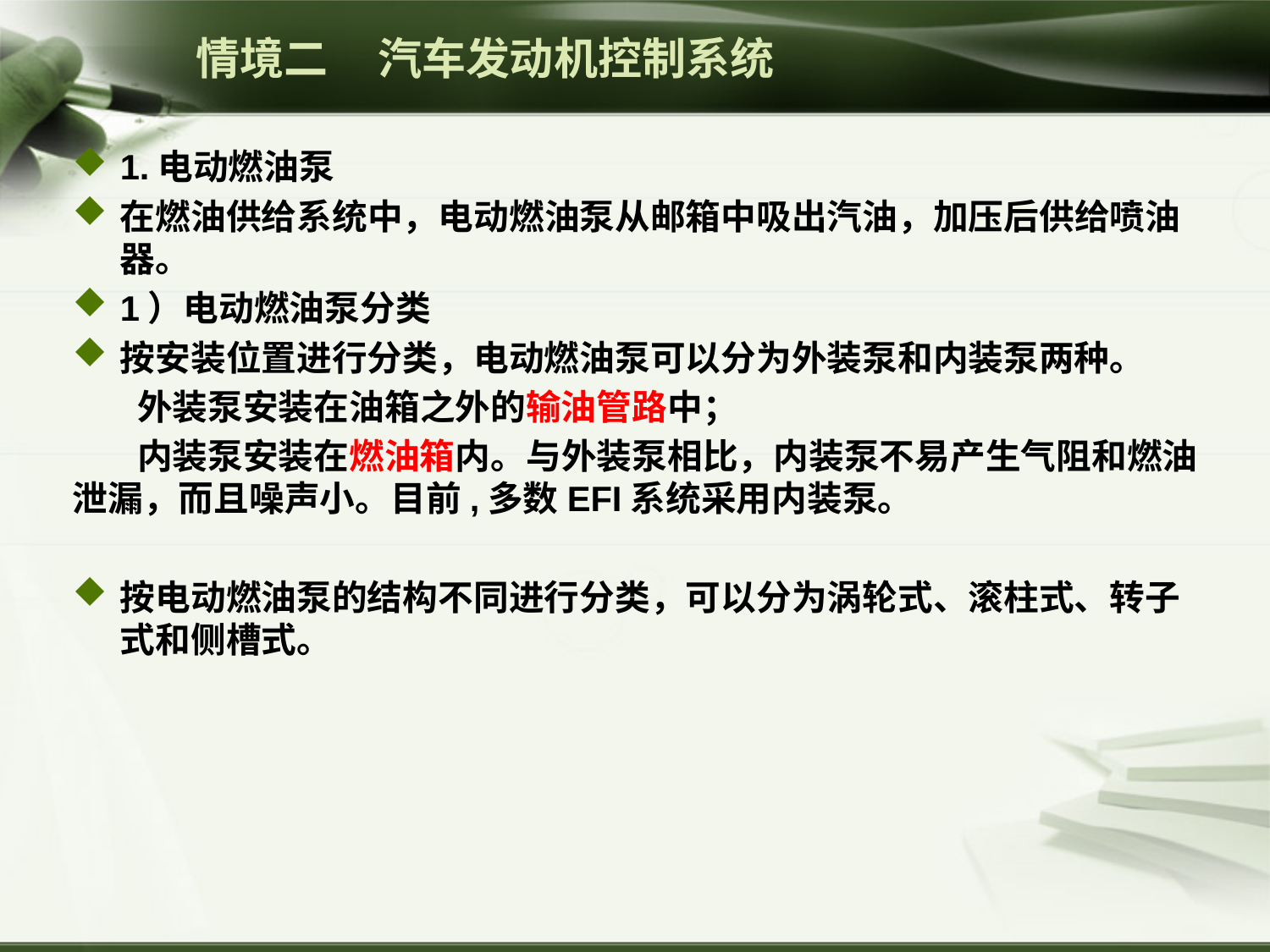

情境二     汽车发动机控制系统
1.电动燃油泵
在燃油供给系统中，电动燃油泵从邮箱中吸出汽油，加压后供给喷油器。
1）电动燃油泵分类
按安装位置进行分类，电动燃油泵可以分为外装泵和内装泵两种。
       外装泵安装在油箱之外的输油管路中；
       内装泵安装在燃油箱内。与外装泵相比，内装泵不易产生气阻和燃油泄漏，而且噪声小。目前,多数EFI系统采用内装泵。

按电动燃油泵的结构不同进行分类，可以分为涡轮式、滚柱式、转子式和侧槽式。